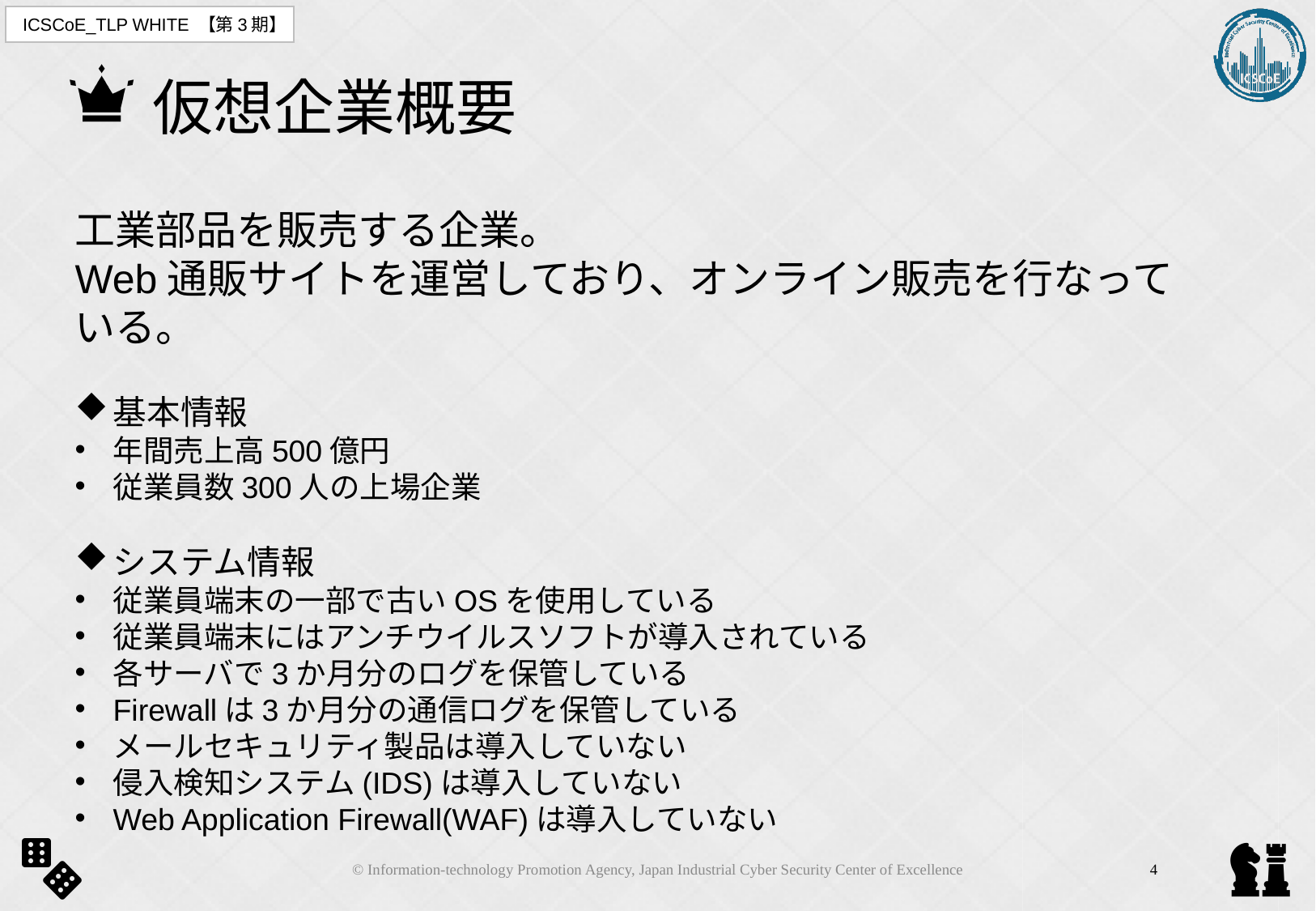

# 仮想企業概要
工業部品を販売する企業。
Web通販サイトを運営しており、オンライン販売を行なっている。

基本情報
年間売上高500億円
従業員数300人の上場企業

システム情報
従業員端末の一部で古いOSを使用している
従業員端末にはアンチウイルスソフトが導入されている
各サーバで3か月分のログを保管している
Firewallは3か月分の通信ログを保管している
メールセキュリティ製品は導入していない
侵入検知システム(IDS)は導入していない
Web Application Firewall(WAF)は導入していない
© Information-technology Promotion Agency, Japan Industrial Cyber Security Center of Excellence
4